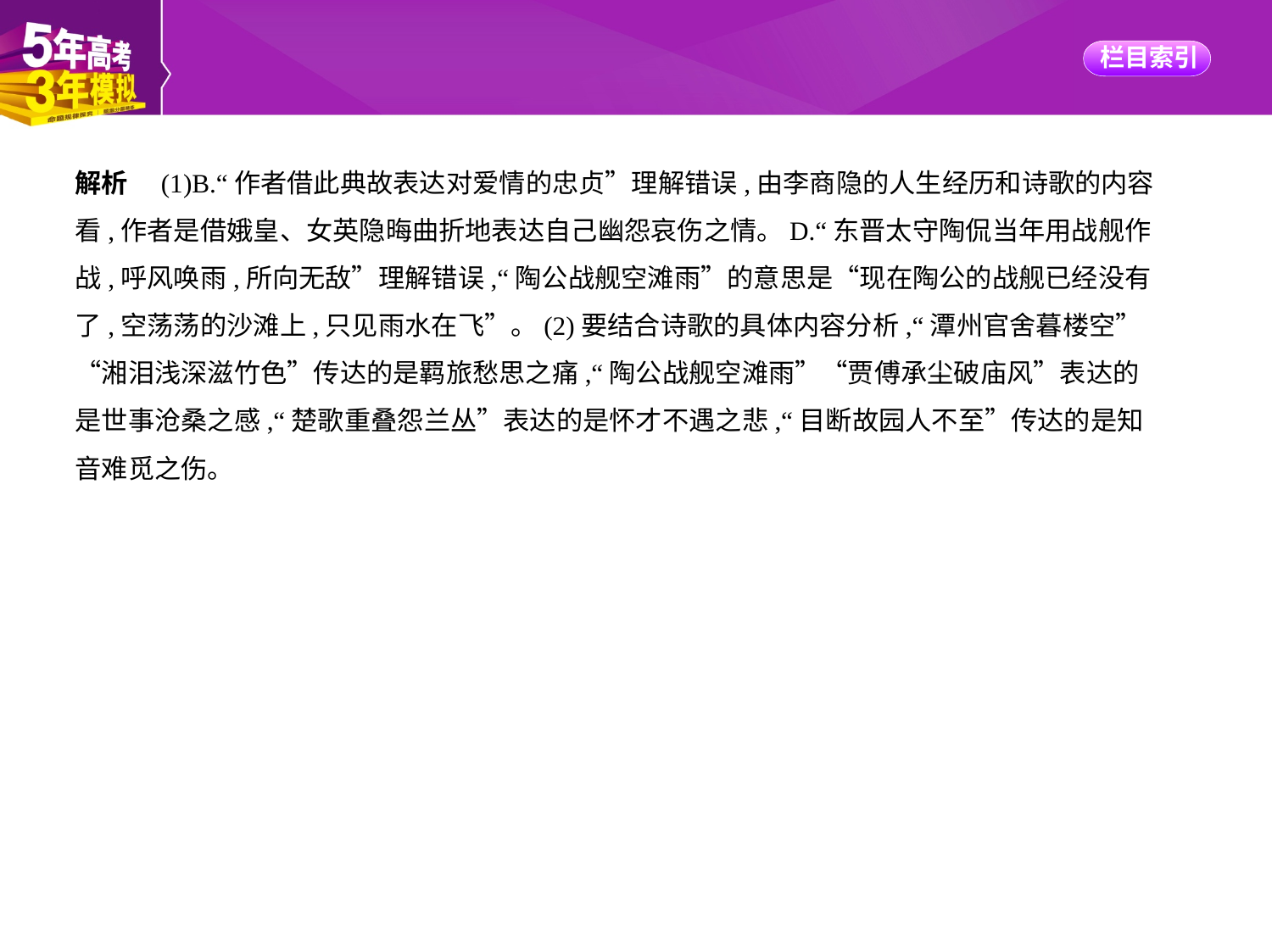

解析　(1)B.“作者借此典故表达对爱情的忠贞”理解错误,由李商隐的人生经历和诗歌的内容
看,作者是借娥皇、女英隐晦曲折地表达自己幽怨哀伤之情。D.“东晋太守陶侃当年用战舰作
战,呼风唤雨,所向无敌”理解错误,“陶公战舰空滩雨”的意思是“现在陶公的战舰已经没有
了,空荡荡的沙滩上,只见雨水在飞”。(2)要结合诗歌的具体内容分析,“潭州官舍暮楼空”
“湘泪浅深滋竹色”传达的是羁旅愁思之痛,“陶公战舰空滩雨”“贾傅承尘破庙风”表达的
是世事沧桑之感,“楚歌重叠怨兰丛”表达的是怀才不遇之悲,“目断故园人不至”传达的是知
音难觅之伤。